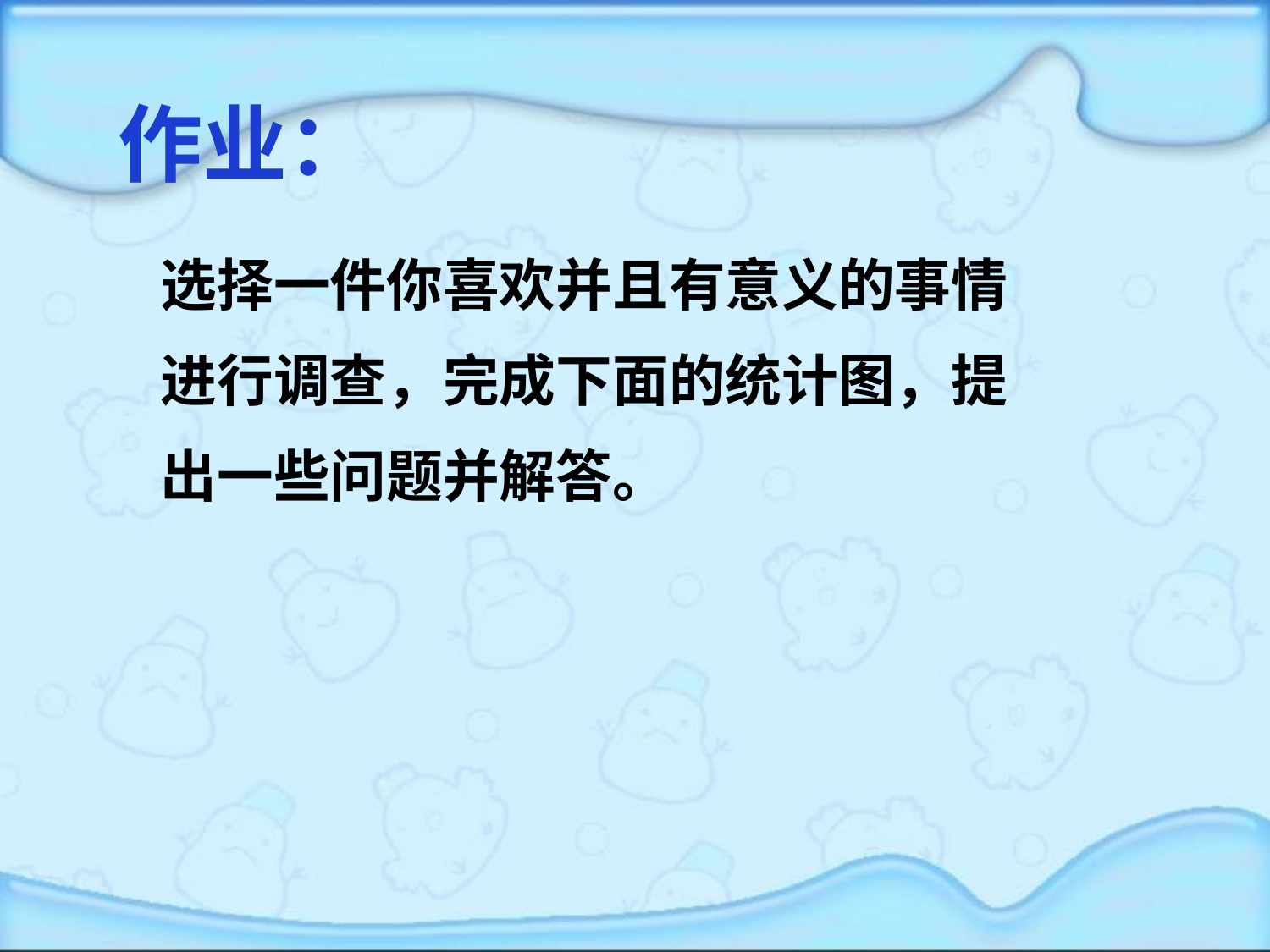

作业：
选择一件你喜欢并且有意义的事情
进行调查，完成下面的统计图，提
出一些问题并解答。